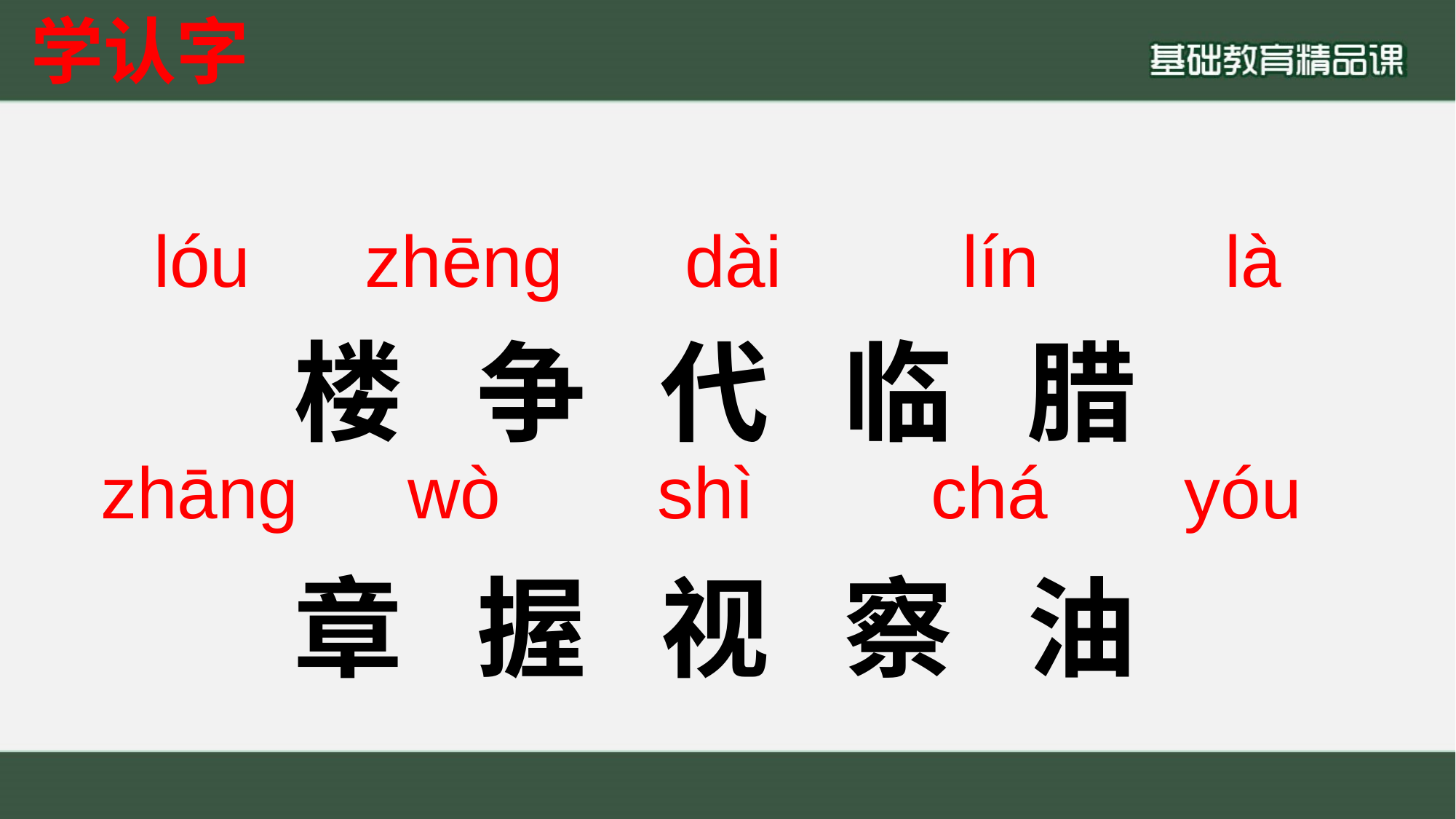

学认字
zhēng
lóu
dài
lín
là
楼   争   代   临   腊
章   握   视   察   油
zhāng
wò
 shì
chá
yóu